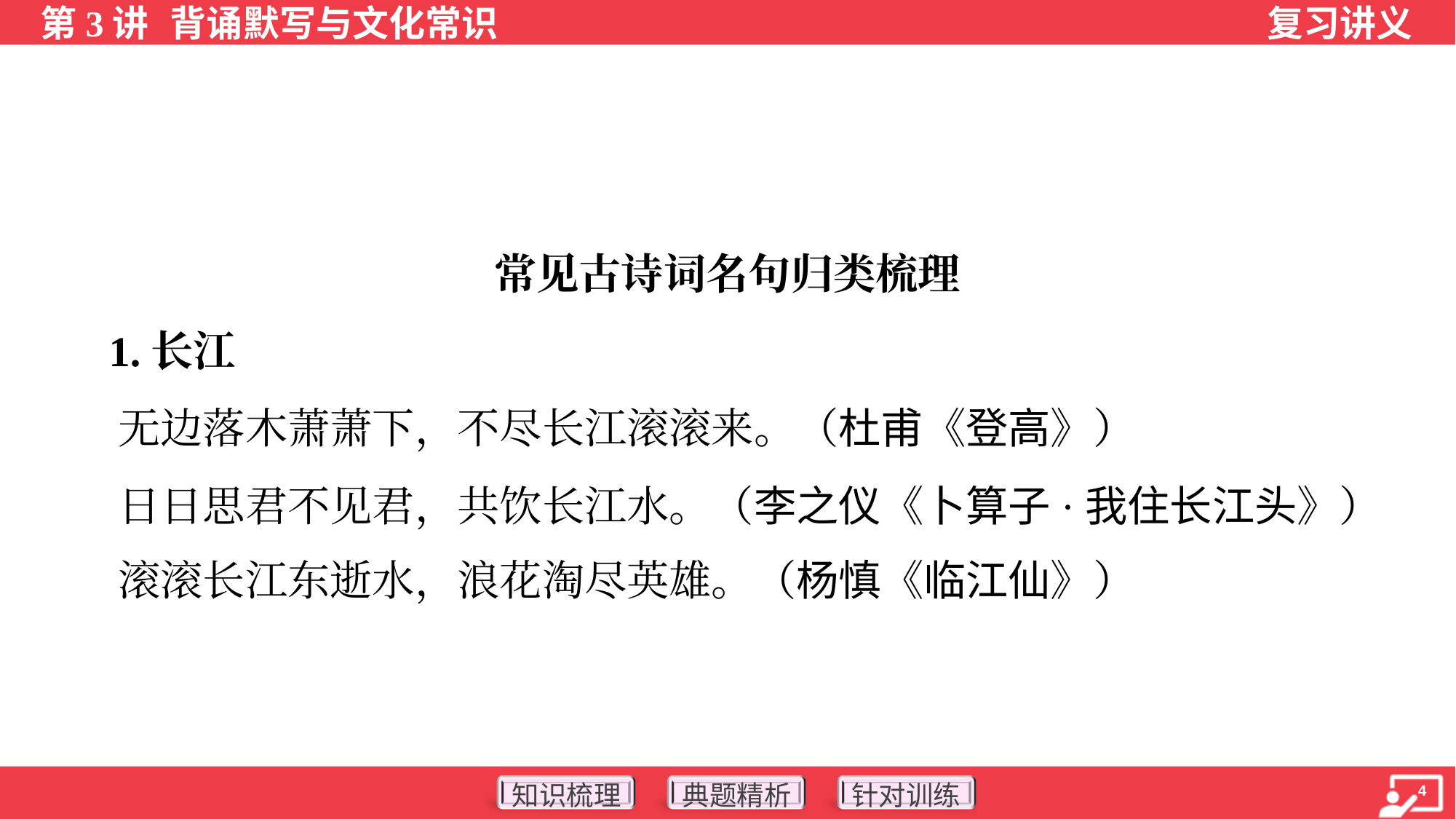

常见古诗词名句归类梳理
    1.长江
    无边落木萧萧下，不尽长江滚滚来。（杜甫《登高》）
    日日思君不见君，共饮长江水。（李之仪《卜算子·我住长江头》）
    滚滚长江东逝水，浪花淘尽英雄。（杨慎《临江仙》）